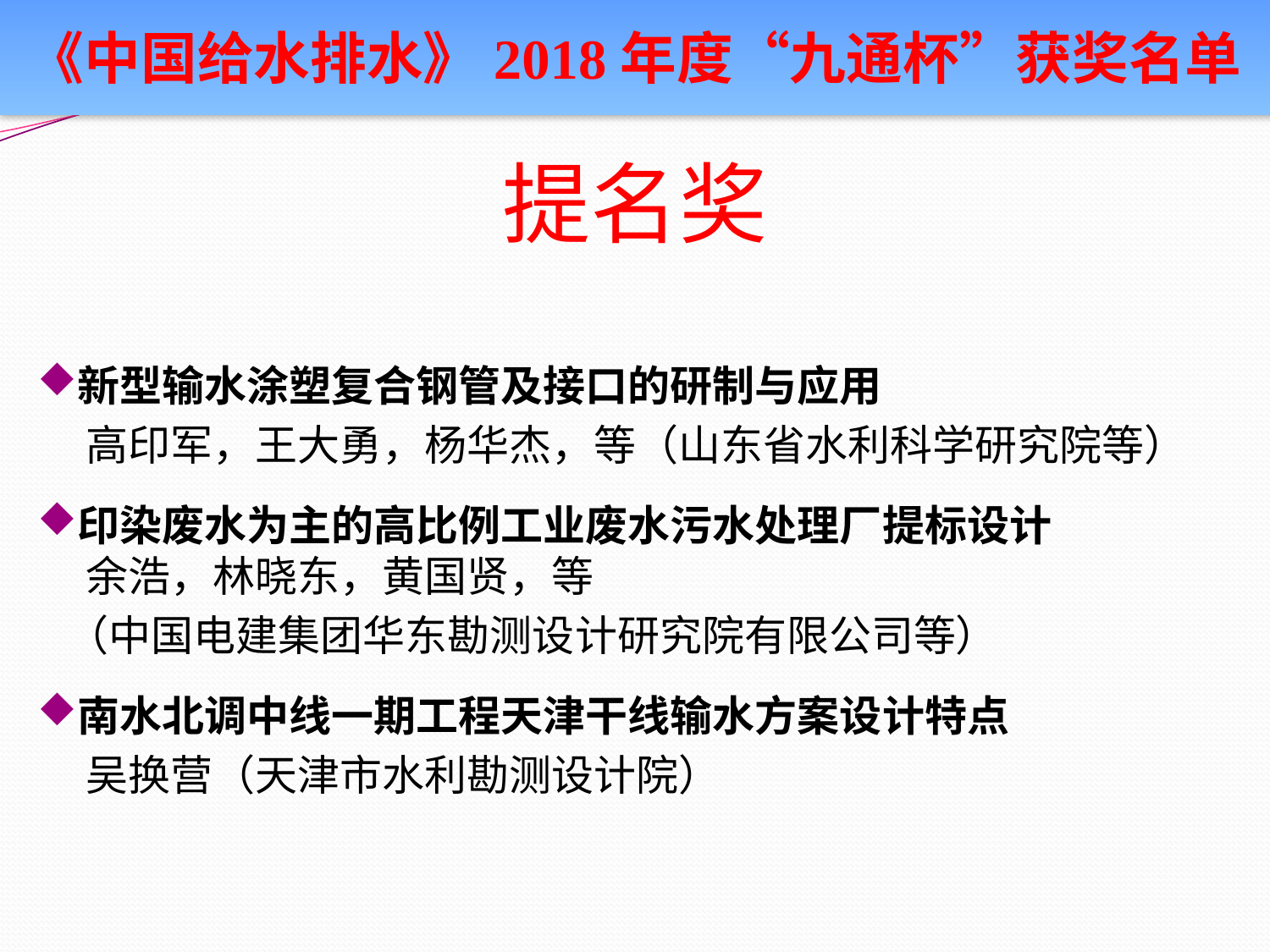

《中国给水排水》2018年度“九通杯”获奖名单
# 提名奖
新型输水涂塑复合钢管及接口的研制与应用
    高印军，王大勇，杨华杰，等（山东省水利科学研究院等）
印染废水为主的高比例工业废水污水处理厂提标设计
    余浩，林晓东，黄国贤，等
  （中国电建集团华东勘测设计研究院有限公司等）
南水北调中线一期工程天津干线输水方案设计特点
    吴换营（天津市水利勘测设计院）